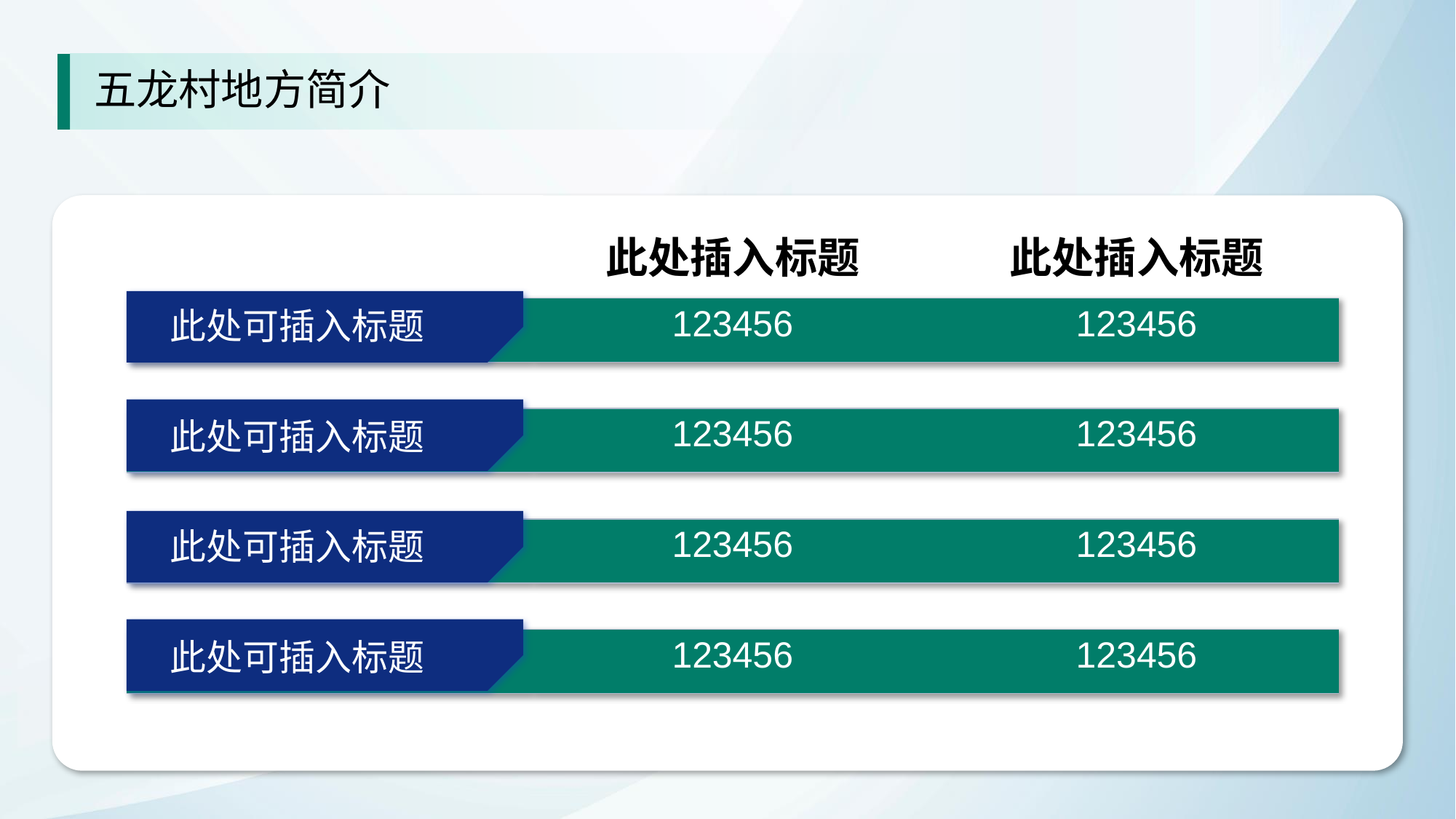

五龙村地方简介

|  | 此处插入标题 | 此处插入标题 |
| --- | --- | --- |

|  | 123456 | 123456 |
| --- | --- | --- |
此处可插入标题

此处可插入标题
|  | 123456 | 123456 |
| --- | --- | --- |

此处可插入标题
|  | 123456 | 123456 |
| --- | --- | --- |

此处可插入标题
|  | 123456 | 123456 |
| --- | --- | --- |